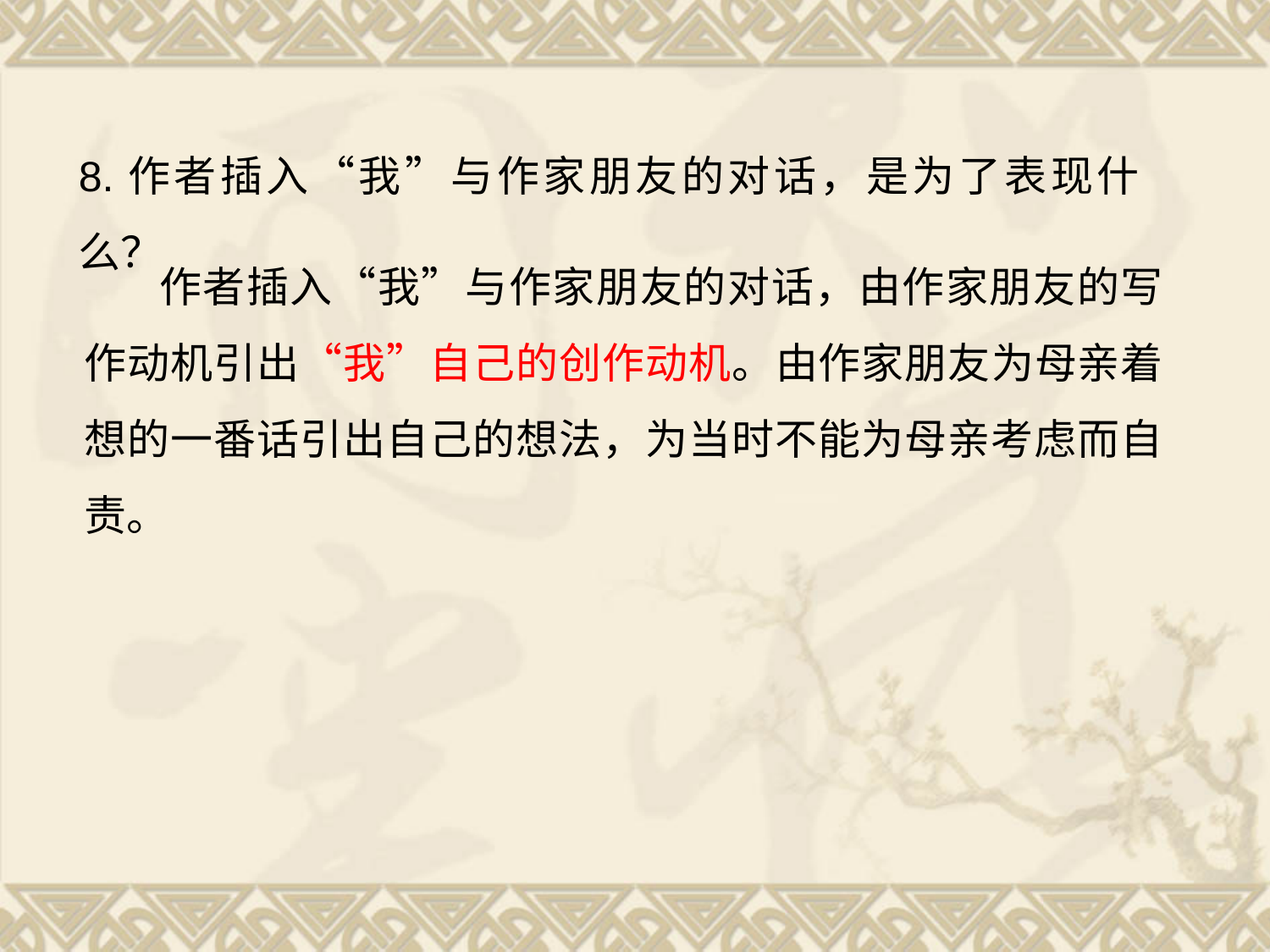

8.作者插入“我”与作家朋友的对话，是为了表现什么？
作者插入“我”与作家朋友的对话，由作家朋友的写作动机引出“我”自己的创作动机。由作家朋友为母亲着想的一番话引出自己的想法，为当时不能为母亲考虑而自责。